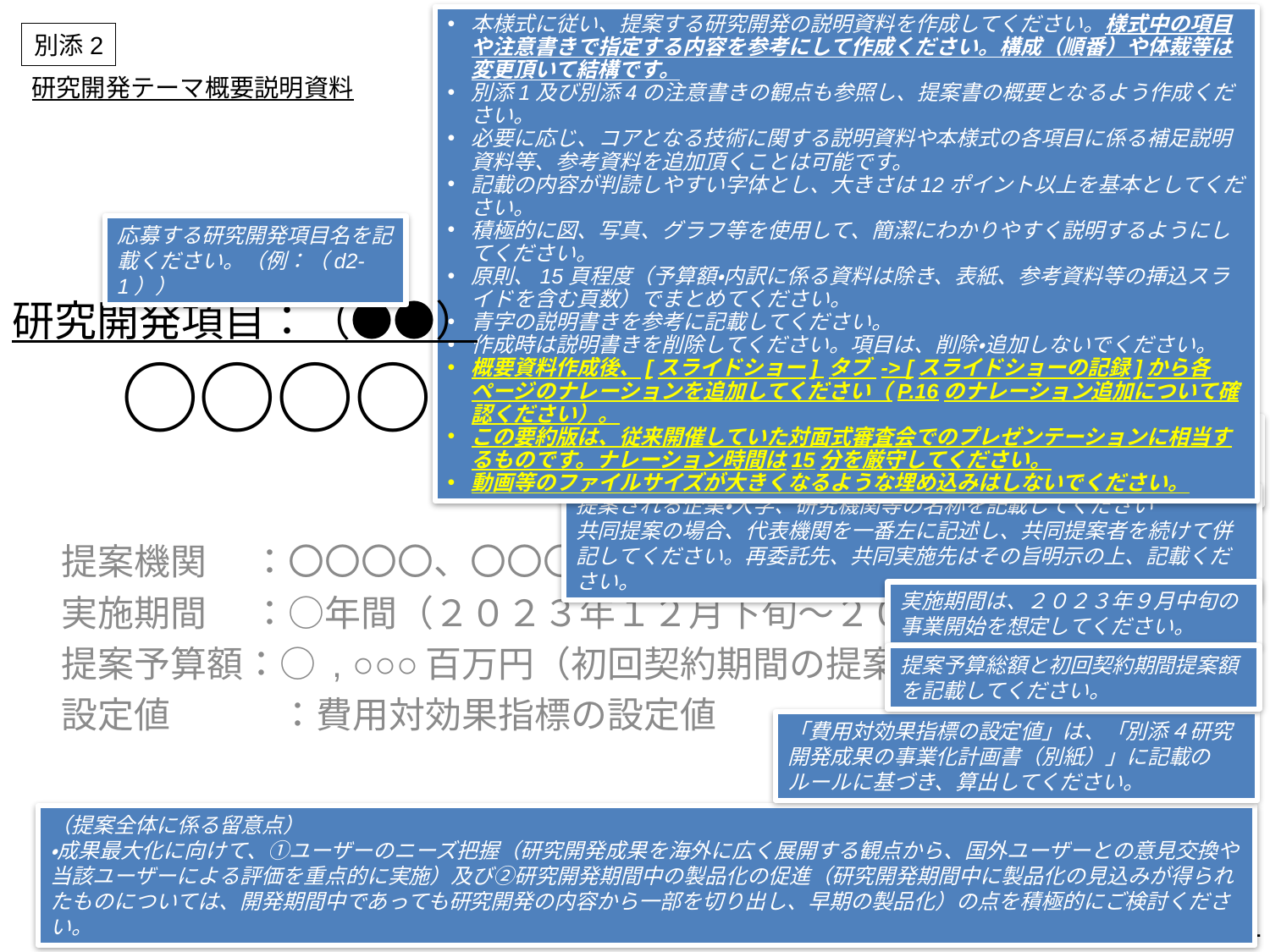

本様式に従い、提案する研究開発の説明資料を作成してください。様式中の項目や注意書きで指定する内容を参考にして作成ください。構成（順番）や体裁等は変更頂いて結構です。
別添1及び別添4の注意書きの観点も参照し、提案書の概要となるよう作成ください。
必要に応じ、コアとなる技術に関する説明資料や本様式の各項目に係る補足説明資料等、参考資料を追加頂くことは可能です。
記載の内容が判読しやすい字体とし、大きさは12ポイント以上を基本としてください。
積極的に図、写真、グラフ等を使用して、簡潔にわかりやすく説明するようにしてください。
原則、15頁程度（予算額・内訳に係る資料は除き、表紙、参考資料等の挿込スライドを含む頁数）でまとめてください。
青字の説明書きを参考に記載してください。
作成時は説明書きを削除してください。項目は、削除・追加しないでください。
概要資料作成後、[スライドショー] タブ -> [スライドショーの記録]から各ページのナレーションを追加してください（P.16のナレーション追加について確認ください）。
この要約版は、従来開催していた対面式審査会でのプレゼンテーションに相当するものです。ナレーション時間は15分を厳守してください。
動画等のファイルサイズが大きくなるような埋め込みはしないでください。
別添2
研究開発テーマ概要説明資料
# ○○○○○○の研究開発
応募する研究開発項目名を記載ください。（例：（d2-1））
研究開発項目：（●●）
＜研究開発テーマ名＞
　　提案者独自の提案名を記載してください
提案される企業・大学、研究機関等の名称を記載してください
共同提案の場合、代表機関を一番左に記述し、共同提案者を続けて併記してください。再委託先、共同実施先はその旨明示の上、記載ください。
提案機関　 ：〇〇〇〇、〇〇〇〇、〇〇〇〇・・・
実施期間 　：○年間（２０２３年１２月下旬～２０●●年●●月）
提案予算額：○ , ○○○百万円（初回契約期間の提案額：〇百万円）
設定値　　　：費用対効果指標の設定値

実施期間は、２０２３年９月中旬の事業開始を想定してください。
提案予算総額と初回契約期間提案額を記載してください。
「費用対効果指標の設定値」は、「別添４研究開発成果の事業化計画書（別紙）」に記載のルールに基づき、算出してください。
（提案全体に係る留意点）
・成果最大化に向けて、①ユーザーのニーズ把握（研究開発成果を海外に広く展開する観点から、国外ユーザーとの意見交換や当該ユーザーによる評価を重点的に実施）及び②研究開発期間中の製品化の促進（研究開発期間中に製品化の見込みが得られたものについては、開発期間中であっても研究開発の内容から一部を切り出し、早期の製品化）の点を積極的にご検討ください。
1